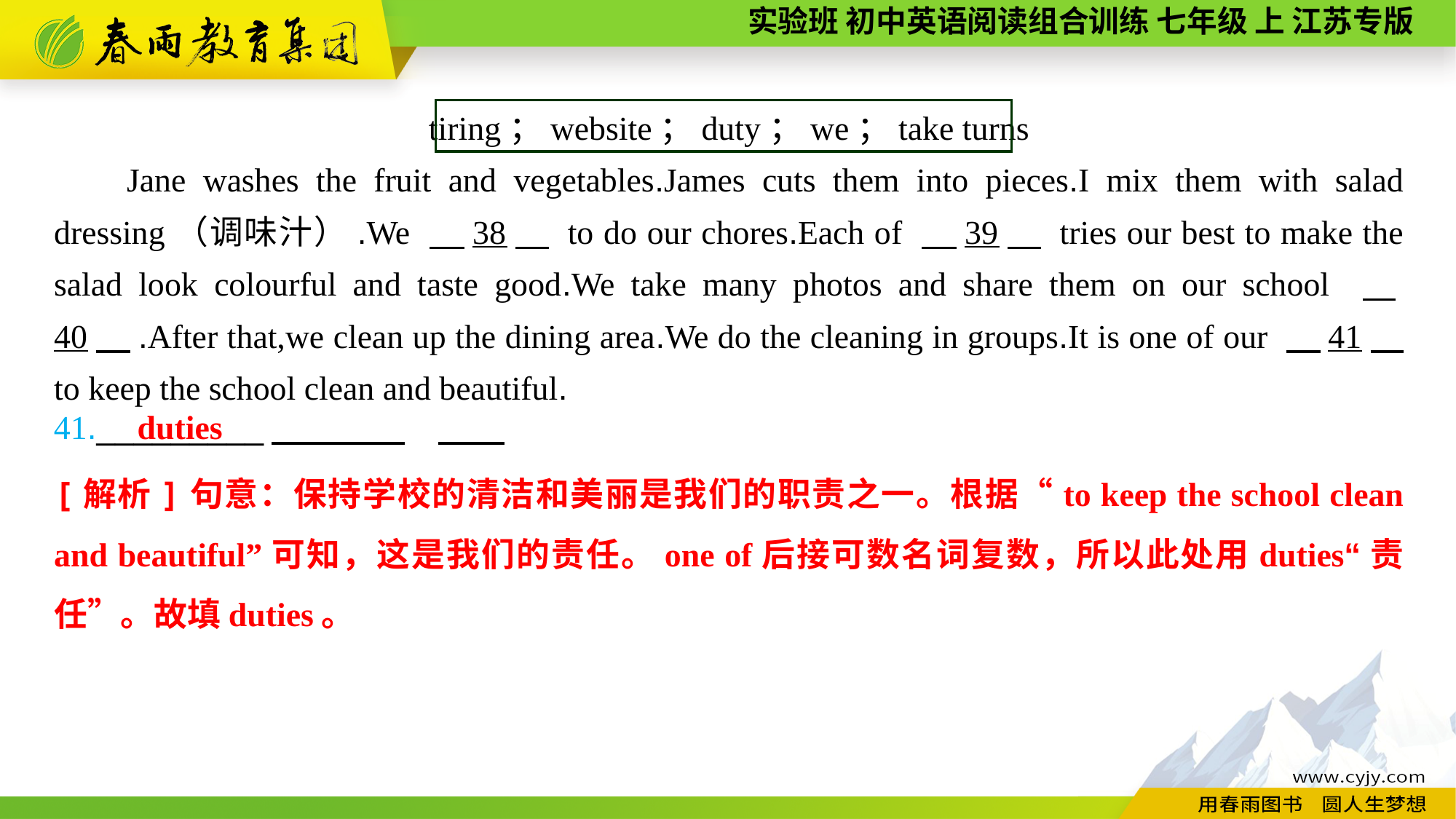

tiring；website；duty；we；take turns
Jane washes the fruit and vegetables.James cuts them into pieces.I mix them with salad dressing（调味汁）.We 　38　 to do our chores.Each of 　39　 tries our best to make the salad look colourful and taste good.We take many photos and share them on our school 　40　.After that,we clean up the dining area.We do the cleaning in groups.It is one of our 　41　 to keep the school clean and beautiful.

41._________
duties
[解析]句意：保持学校的清洁和美丽是我们的职责之一。根据“to keep the school clean and beautiful”可知，这是我们的责任。one of后接可数名词复数，所以此处用duties“责任”。故填duties。